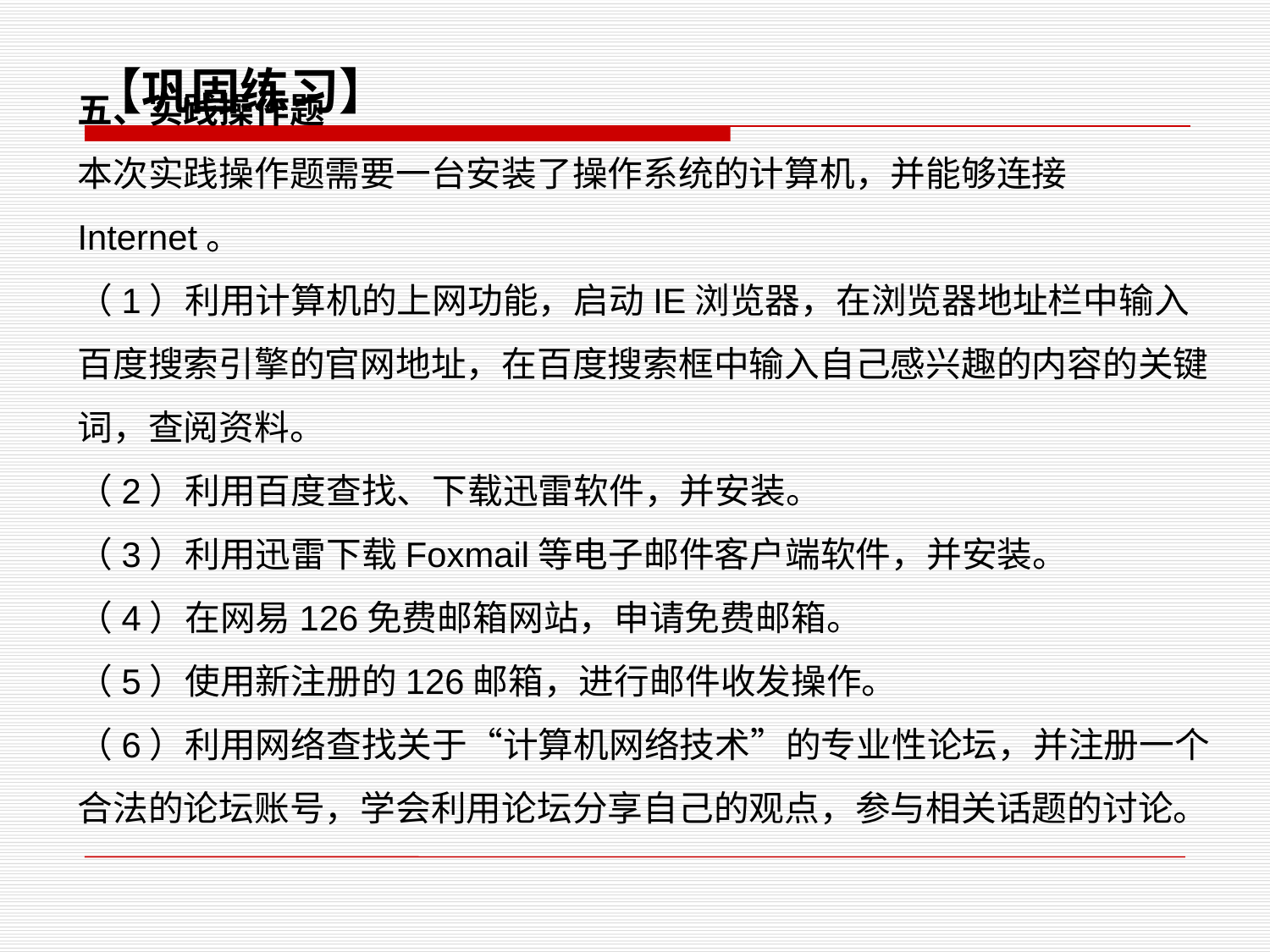

【巩固练习】
五、实践操作题
本次实践操作题需要一台安装了操作系统的计算机，并能够连接Internet。
（1）利用计算机的上网功能，启动IE浏览器，在浏览器地址栏中输入百度搜索引擎的官网地址，在百度搜索框中输入自己感兴趣的内容的关键词，查阅资料。
（2）利用百度查找、下载迅雷软件，并安装。
（3）利用迅雷下载Foxmail等电子邮件客户端软件，并安装。
（4）在网易126免费邮箱网站，申请免费邮箱。
（5）使用新注册的126邮箱，进行邮件收发操作。
（6）利用网络查找关于“计算机网络技术”的专业性论坛，并注册一个合法的论坛账号，学会利用论坛分享自己的观点，参与相关话题的讨论。
55